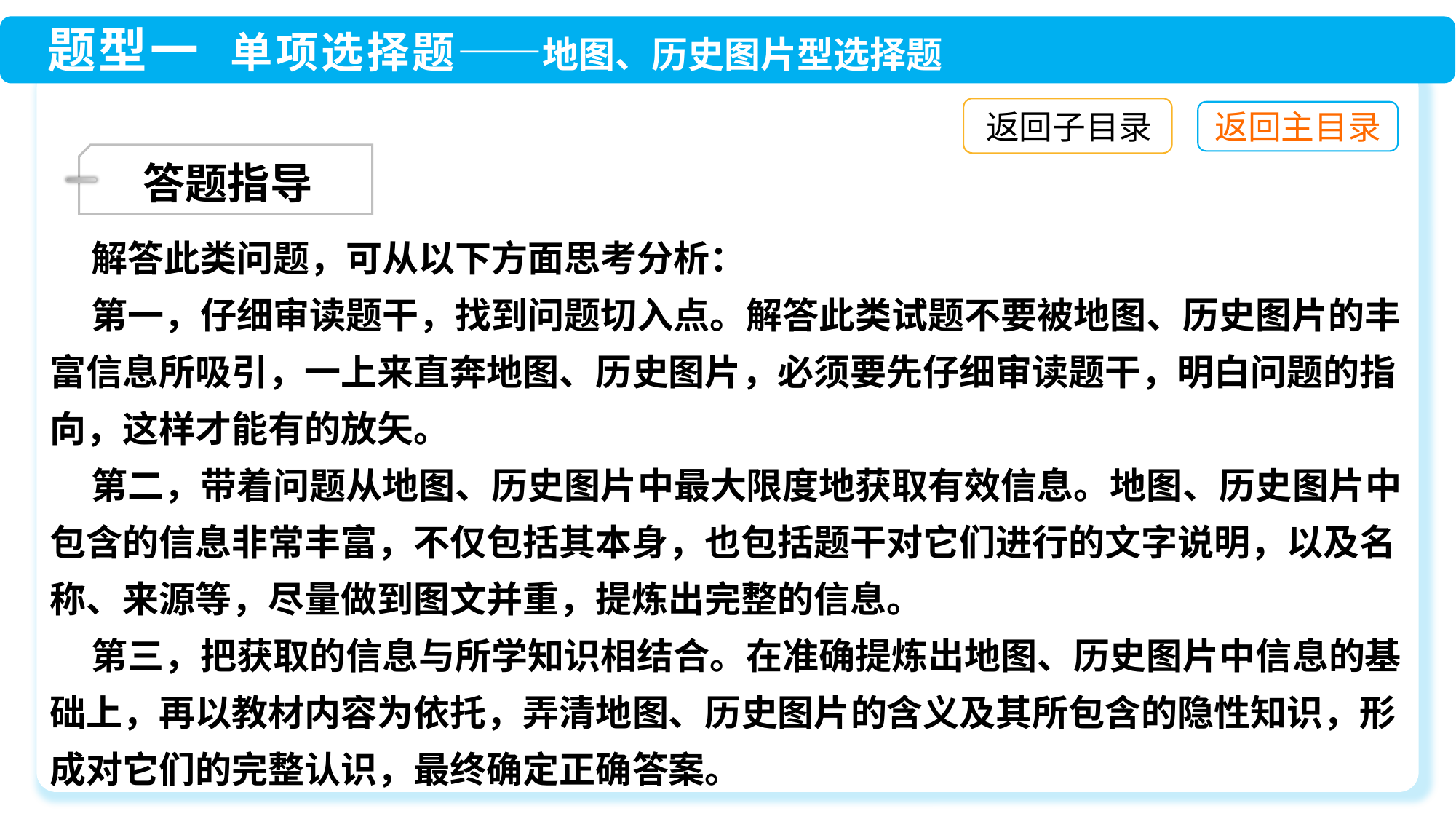

返回子目录
答题指导

    解答此类问题，可从以下方面思考分析：
    第一，仔细审读题干，找到问题切入点。解答此类试题不要被地图、历史图片的丰富信息所吸引，一上来直奔地图、历史图片，必须要先仔细审读题干，明白问题的指向，这样才能有的放矢。
    第二，带着问题从地图、历史图片中最大限度地获取有效信息。地图、历史图片中包含的信息非常丰富，不仅包括其本身，也包括题干对它们进行的文字说明，以及名称、来源等，尽量做到图文并重，提炼出完整的信息。
    第三，把获取的信息与所学知识相结合。在准确提炼出地图、历史图片中信息的基础上，再以教材内容为依托，弄清地图、历史图片的含义及其所包含的隐性知识，形成对它们的完整认识，最终确定正确答案。